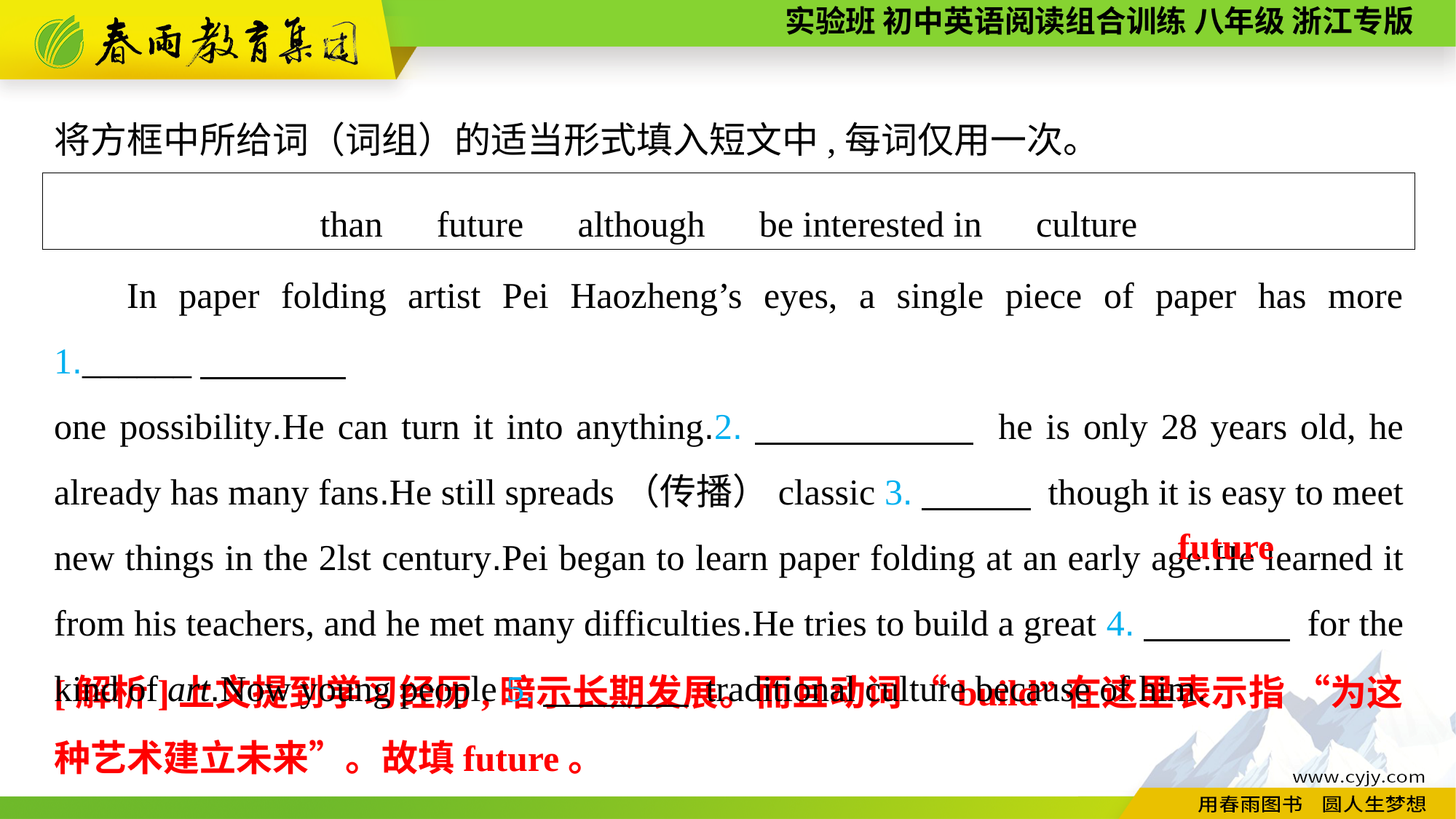

将方框中所给词（词组）的适当形式填入短文中,每词仅用一次。
than　future　although　be interested in　culture
In paper folding artist Pei Haozheng’s eyes, a single piece of paper has more 1.______
one possibility.He can turn it into anything.2.　　     　　 he is only 28 years old, he already has many fans.He still spreads（传播）classic 3.　　　 though it is easy to meet new things in the 2lst century.Pei began to learn paper folding at an early age.He learned it from his teachers, and he met many difficulties.He tries to build a great 4.　　　　 for the kind of art.Now young people 5.　　　　 traditional culture because of him.
future
[解析]上文提到学习经历,暗示长期发展。而且动词 “build”在这里表示指 “为这种艺术建立未来”。故填future。